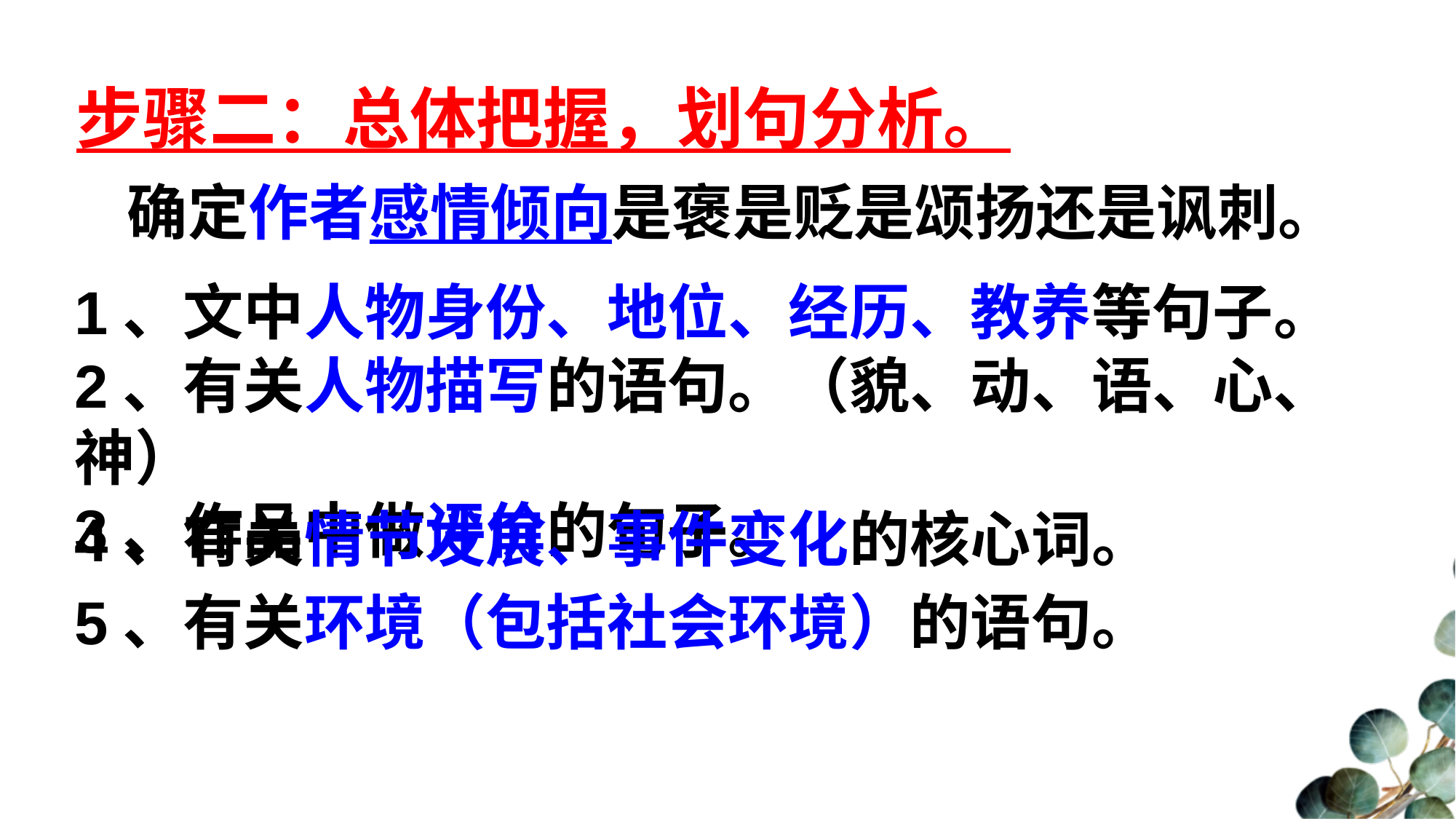

步骤二：总体把握，划句分析。
确定作者感情倾向是褒是贬是颂扬还是讽刺。
1、文中人物身份、地位、经历、教养等句子。
2、有关人物描写的语句。（貌、动、语、心、神）
3、作品中做评价的句子。
4、有关情节发展、事件变化的核心词。
5、有关环境（包括社会环境）的语句。